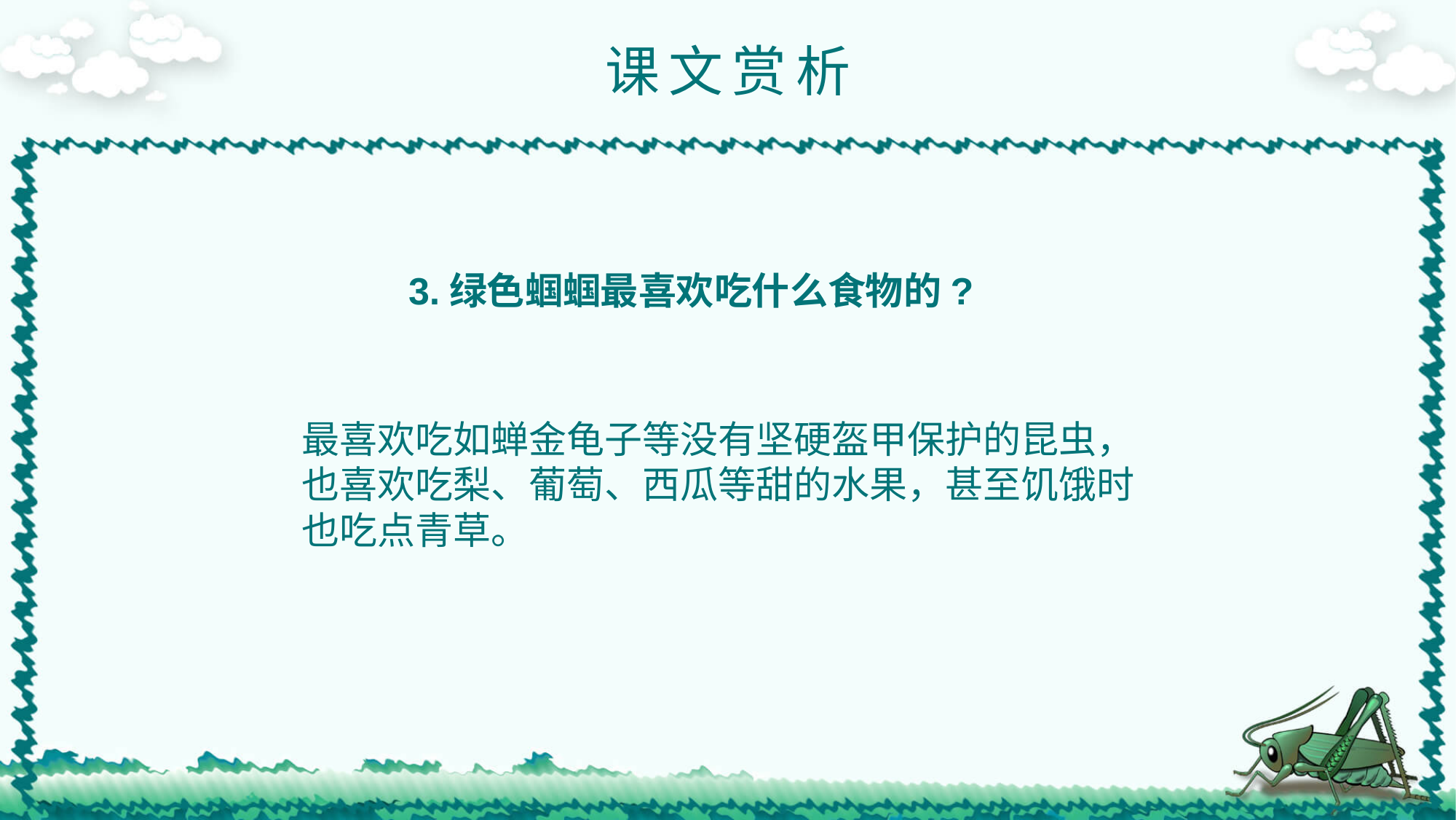

课文赏析
3.绿色蝈蝈最喜欢吃什么食物的?
最喜欢吃如蝉金龟子等没有坚硬盔甲保护的昆虫，也喜欢吃梨、葡萄、西瓜等甜的水果，甚至饥饿时也吃点青草。